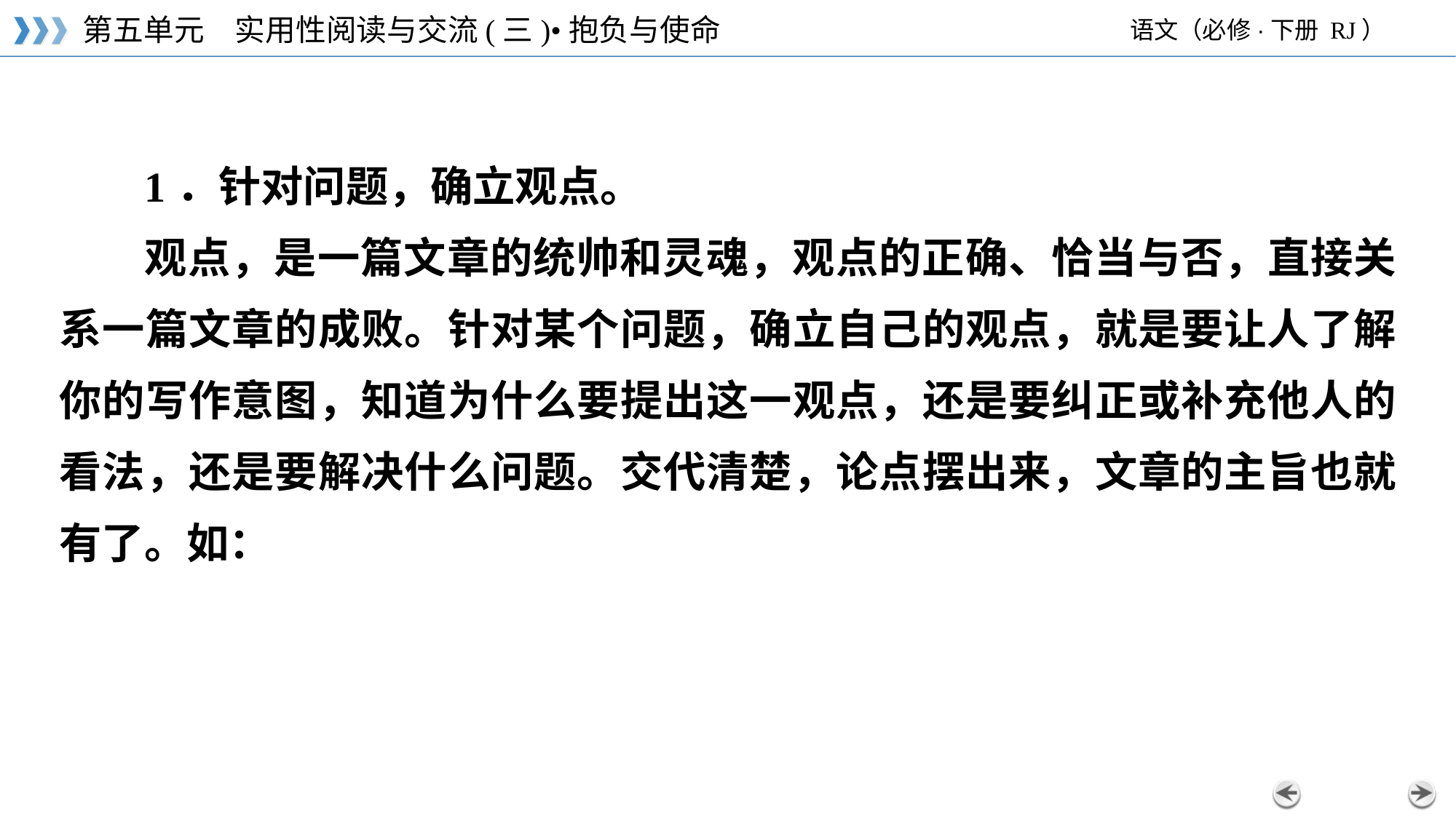

1．针对问题，确立观点。
观点，是一篇文章的统帅和灵魂，观点的正确、恰当与否，直接关系一篇文章的成败。针对某个问题，确立自己的观点，就是要让人了解你的写作意图，知道为什么要提出这一观点，还是要纠正或补充他人的看法，还是要解决什么问题。交代清楚，论点摆出来，文章的主旨也就有了。如：